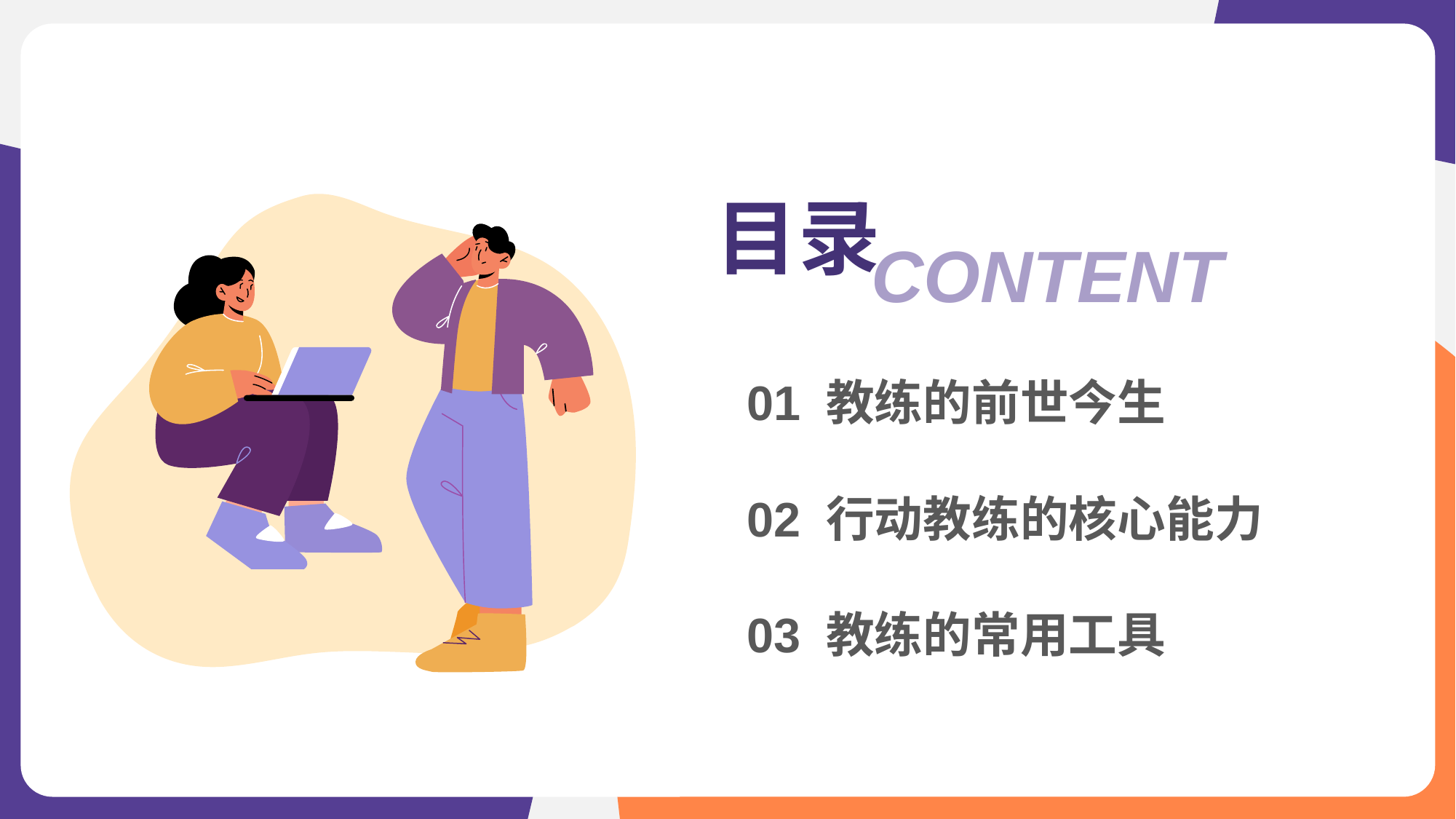

目录
CONTENT
01 教练的前世今生
02 行动教练的核心能力
03 教练的常用工具